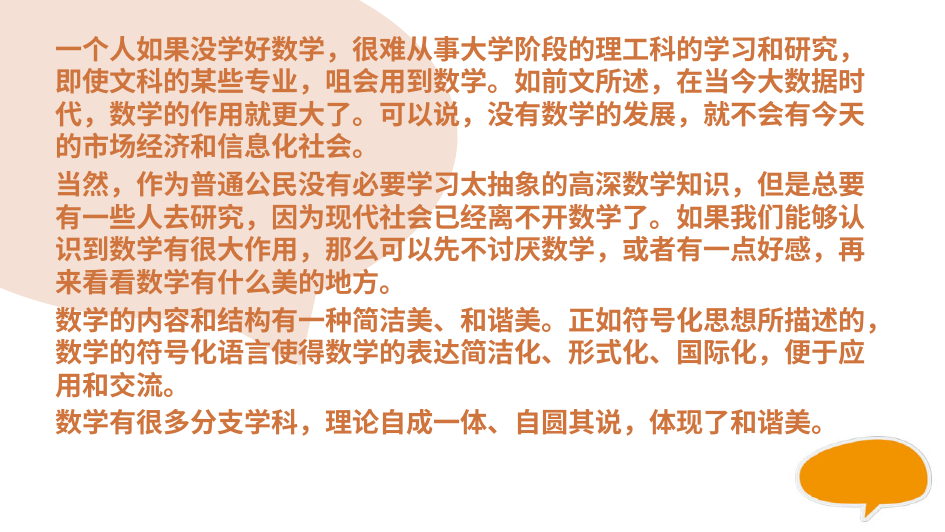

一个人如果没学好数学，很难从事大学阶段的理工科的学习和研究，即使文科的某些专业，咀会用到数学。如前文所述，在当今大数据时代，数学的作用就更大了。可以说，没有数学的发展，就不会有今天的市场经济和信息化社会。
当然，作为普通公民没有必要学习太抽象的高深数学知识，但是总要有一些人去研究，因为现代社会已经离不开数学了。如果我们能够认识到数学有很大作用，那么可以先不讨厌数学，或者有一点好感，再来看看数学有什么美的地方。
数学的内容和结构有一种简洁美、和谐美。正如符号化思想所描述的，数学的符号化语言使得数学的表达简洁化、形式化、国际化，便于应用和交流。
数学有很多分支学科，理论自成一体、自圆其说，体现了和谐美。